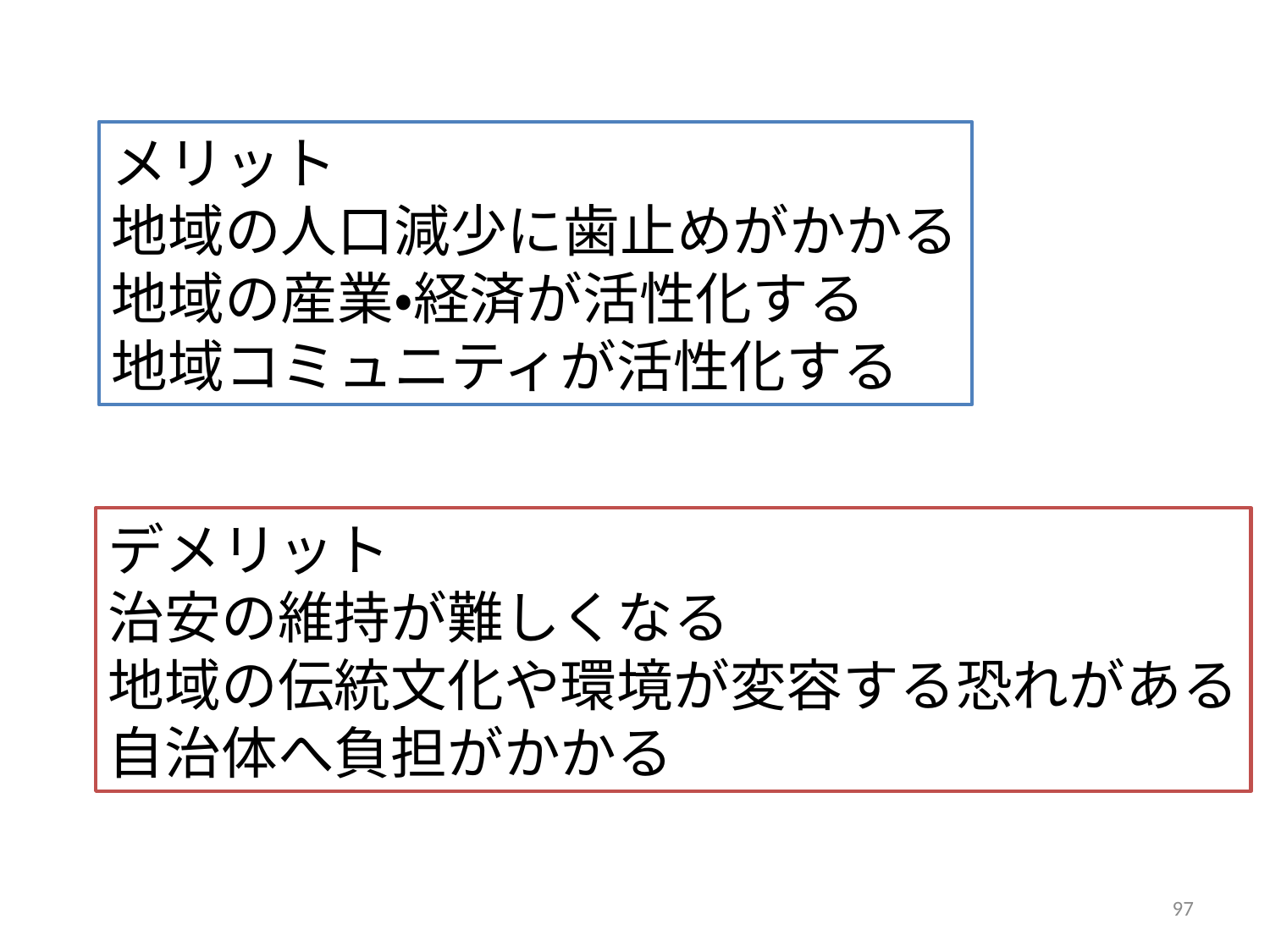

メリット
地域の人口減少に歯止めがかかる
地域の産業・経済が活性化する
地域コミュニティが活性化する
デメリット
治安の維持が難しくなる
地域の伝統文化や環境が変容する恐れがある
自治体へ負担がかかる
97